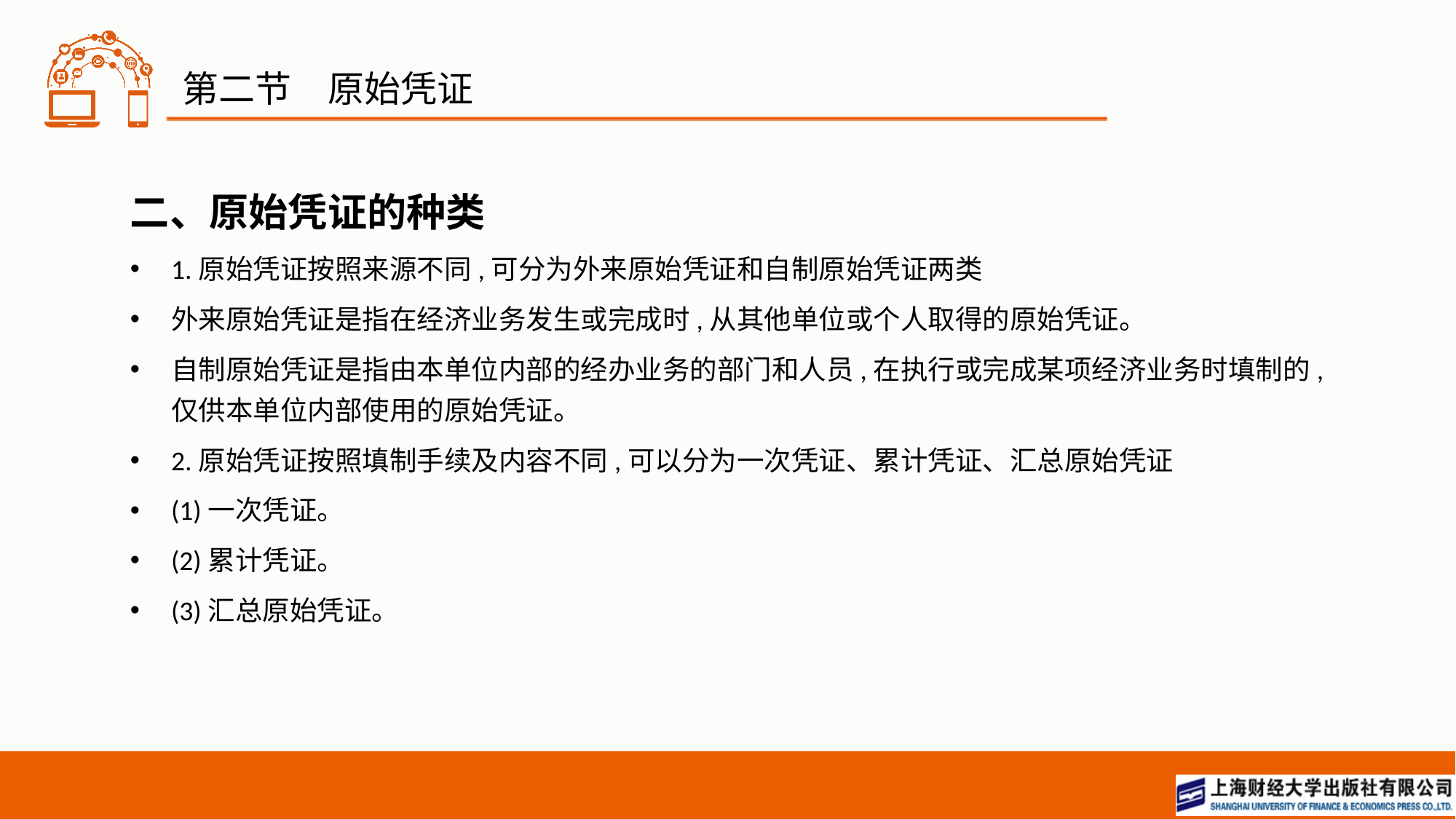

# 第二节　原始凭证
二、原始凭证的种类
1.原始凭证按照来源不同,可分为外来原始凭证和自制原始凭证两类
外来原始凭证是指在经济业务发生或完成时,从其他单位或个人取得的原始凭证。
自制原始凭证是指由本单位内部的经办业务的部门和人员,在执行或完成某项经济业务时填制的,仅供本单位内部使用的原始凭证。
2.原始凭证按照填制手续及内容不同,可以分为一次凭证、累计凭证、汇总原始凭证
(1)一次凭证。
(2)累计凭证。
(3)汇总原始凭证。